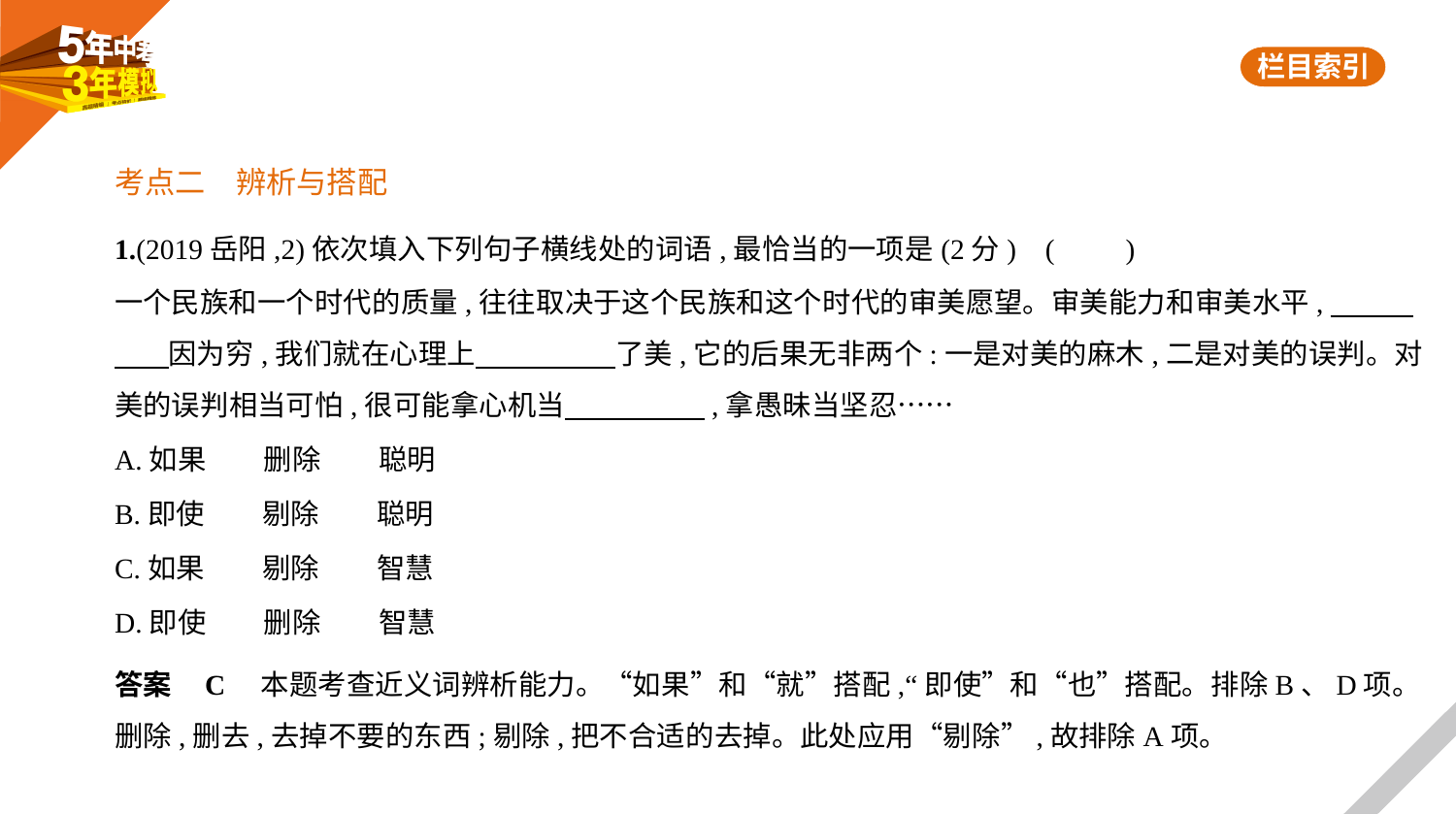

考点二　辨析与搭配
1.(2019岳阳,2)依次填入下列句子横线处的词语,最恰当的一项是(2分) (　　)
一个民族和一个时代的质量,往往取决于这个民族和这个时代的审美愿望。审美能力和审美水平,　　    
　    因为穷,我们就在心理上　　　　    了美,它的后果无非两个:一是对美的麻木,二是对美的误判。对
美的误判相当可怕,很可能拿心机当　　　　    ,拿愚昧当坚忍……
A.如果　　删除　　聪明
B.即使　　剔除　　聪明
C.如果　　剔除　　智慧
D.即使　　删除　　智慧
答案    C　本题考查近义词辨析能力。“如果”和“就”搭配,“即使”和“也”搭配。排除B、D项。
删除,删去,去掉不要的东西;剔除,把不合适的去掉。此处应用“剔除”,故排除A项。